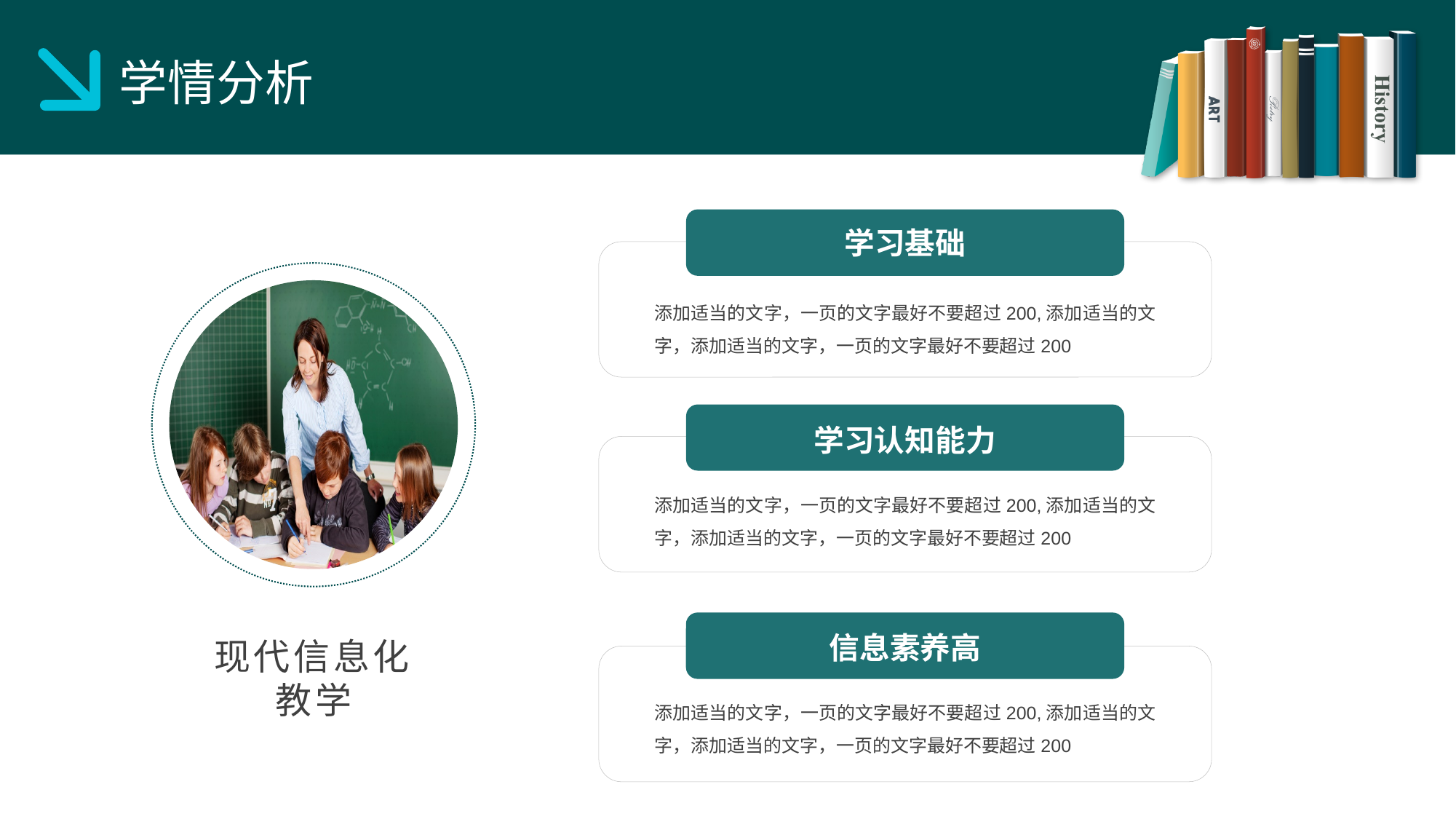

学情分析

学习基础

添加适当的文字，一页的文字最好不要超过200,添加适当的文字，添加适当的文字，一页的文字最好不要超过200

学习认知能力

添加适当的文字，一页的文字最好不要超过200,添加适当的文字，添加适当的文字，一页的文字最好不要超过200

信息素养高
现代信息化教学

添加适当的文字，一页的文字最好不要超过200,添加适当的文字，添加适当的文字，一页的文字最好不要超过200